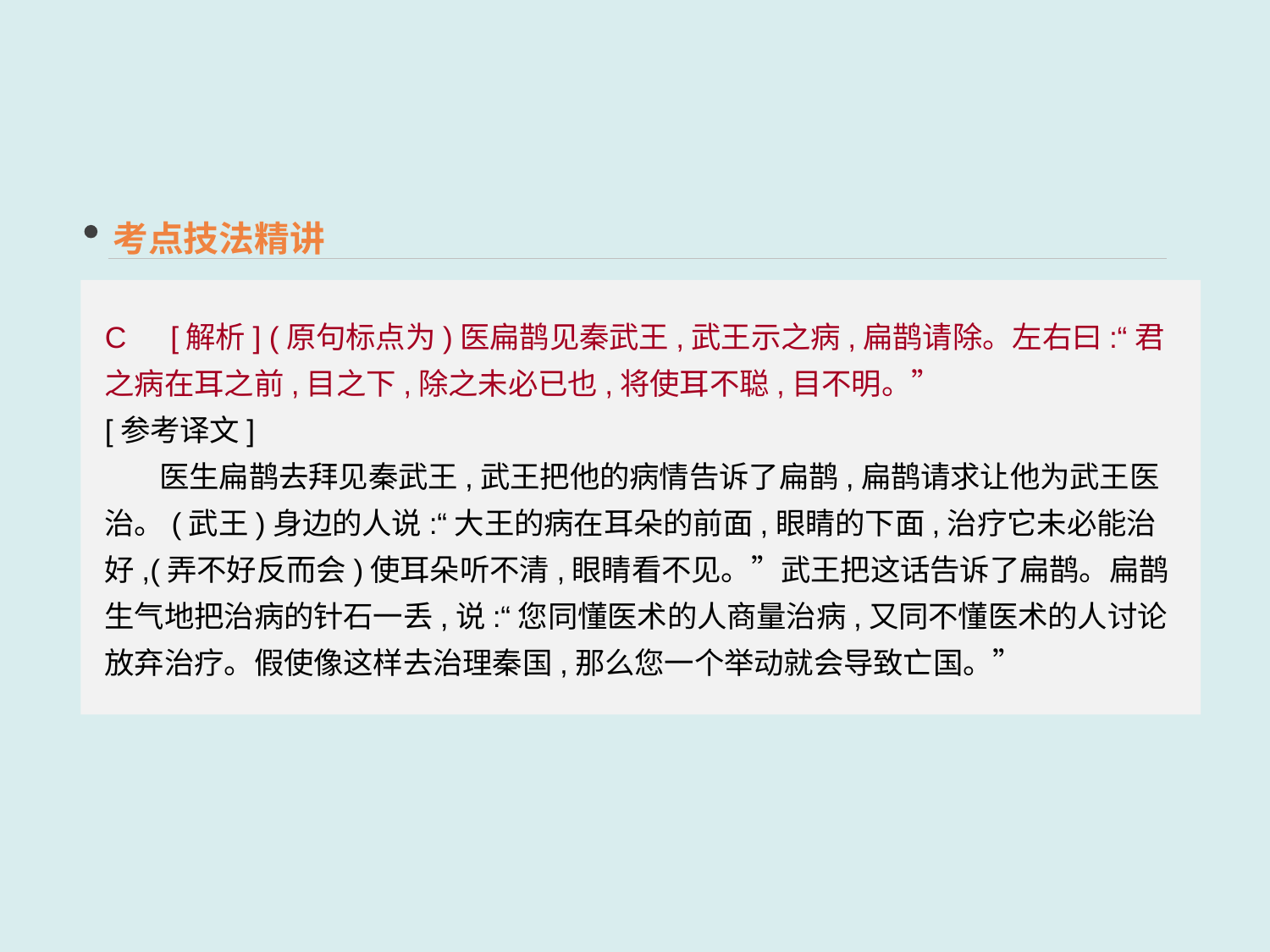

考点技法精讲

C　[解析] (原句标点为)医扁鹊见秦武王,武王示之病,扁鹊请除。左右曰:“君之病在耳之前,目之下,除之未必已也,将使耳不聪,目不明。”
[参考译文]
       医生扁鹊去拜见秦武王,武王把他的病情告诉了扁鹊,扁鹊请求让他为武王医治。(武王)身边的人说:“大王的病在耳朵的前面,眼睛的下面,治疗它未必能治好,(弄不好反而会)使耳朵听不清,眼睛看不见。”武王把这话告诉了扁鹊。扁鹊生气地把治病的针石一丢,说:“您同懂医术的人商量治病,又同不懂医术的人讨论放弃治疗。假使像这样去治理秦国,那么您一个举动就会导致亡国。”